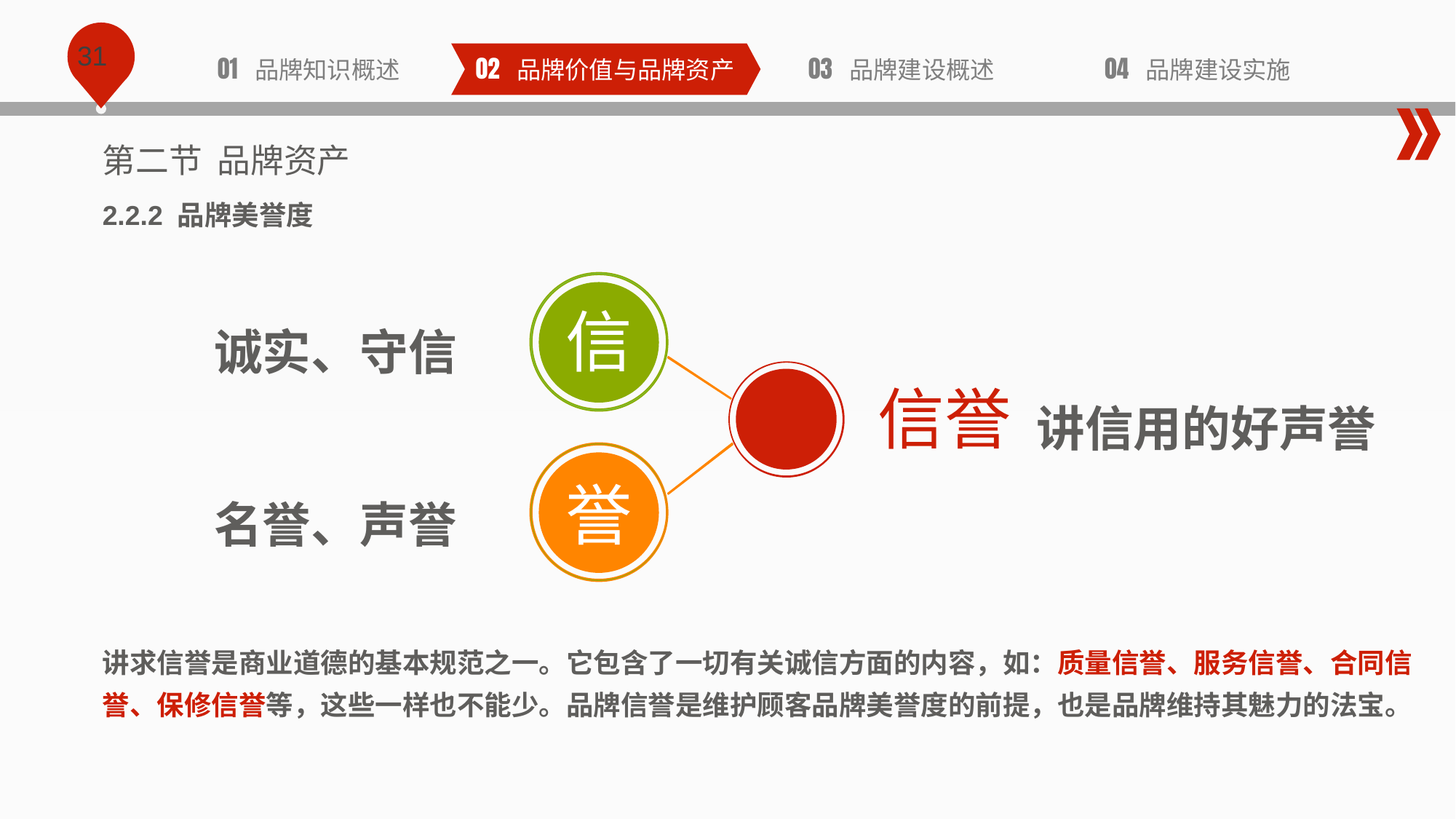

01  品牌知识概述
02  品牌价值与品牌资产
03  品牌建设概述
04  品牌建设实施
第二节  品牌资产
2.2.2 品牌美誉度

信

信誉

誉

诚实、守信
讲信用的好声誉
名誉、声誉
讲求信誉是商业道德的基本规范之一。它包含了一切有关诚信方面的内容，如：质量信誉、服务信誉、合同信誉、保修信誉等，这些一样也不能少。品牌信誉是维护顾客品牌美誉度的前提，也是品牌维持其魅力的法宝。